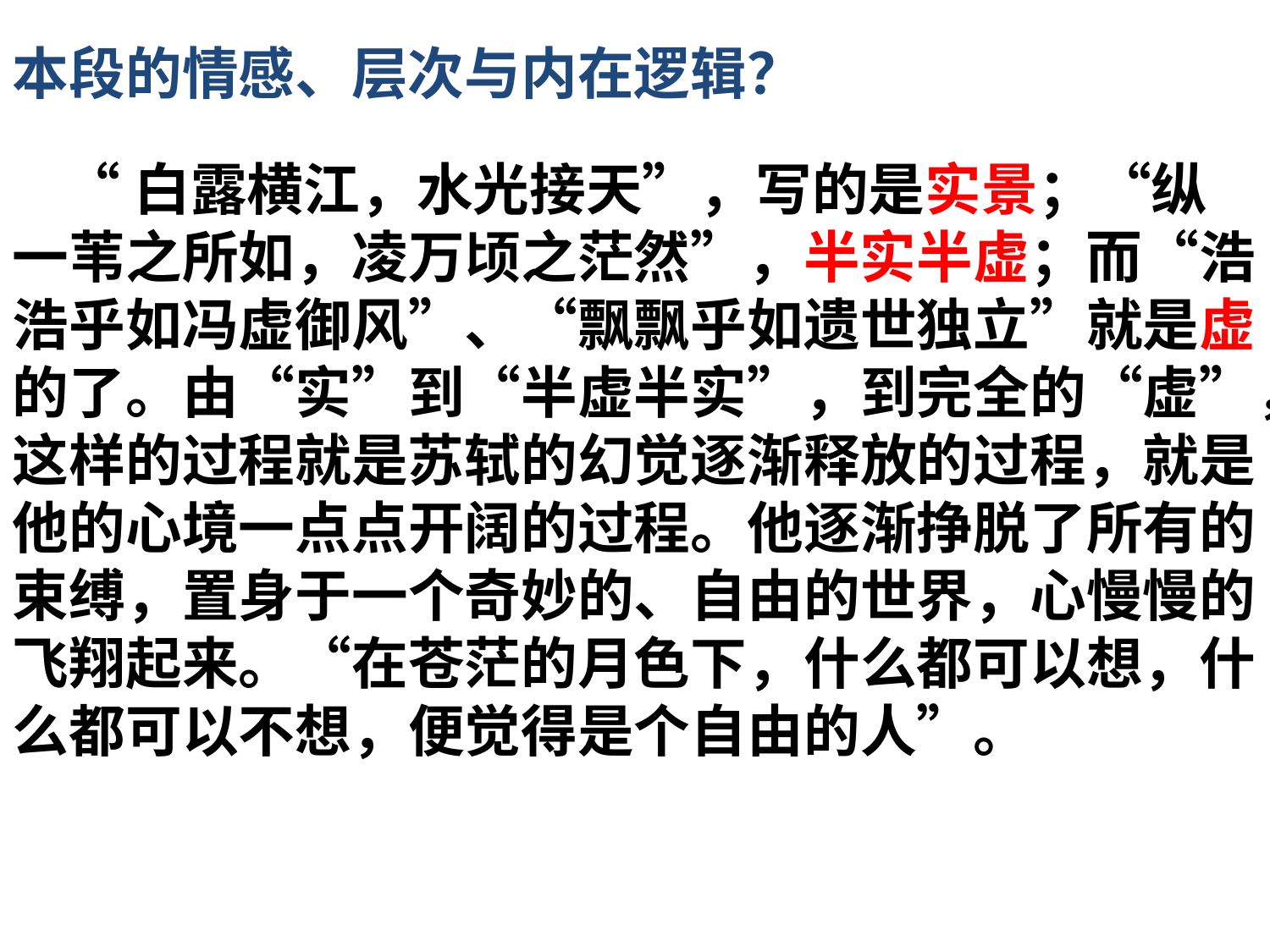

本段的情感、层次与内在逻辑？
    “白露横江，水光接天”，写的是实景；“纵一苇之所如，凌万顷之茫然”，半实半虚；而“浩浩乎如冯虚御风”、“飘飘乎如遗世独立”就是虚的了。由“实”到“半虚半实”，到完全的“虚”，这样的过程就是苏轼的幻觉逐渐释放的过程，就是他的心境一点点开阔的过程。他逐渐挣脱了所有的束缚，置身于一个奇妙的、自由的世界，心慢慢的飞翔起来。“在苍茫的月色下，什么都可以想，什么都可以不想，便觉得是个自由的人”。